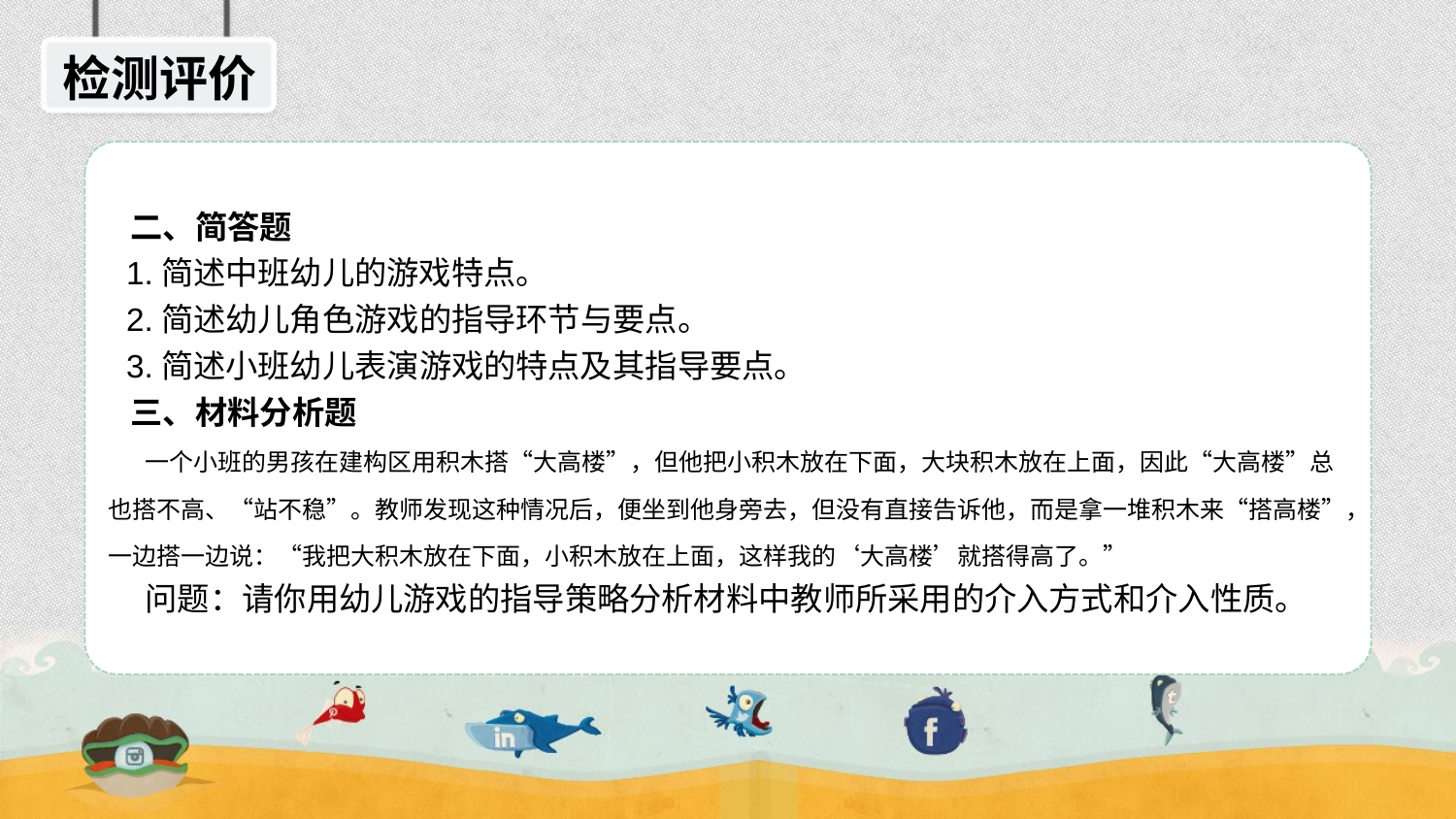

检测评价

  二、简答题
  1.简述中班幼儿的游戏特点。
  2.简述幼儿角色游戏的指导环节与要点。
  3.简述小班幼儿表演游戏的特点及其指导要点。
  三、材料分析题
    一个小班的男孩在建构区用积木搭“大高楼”，但他把小积木放在下面，大块积木放在上面，因此“大高楼”总也搭不高、“站不稳”。教师发现这种情况后，便坐到他身旁去，但没有直接告诉他，而是拿一堆积木来“搭高楼”，一边搭一边说：“我把大积木放在下面，小积木放在上面，这样我的‘大高楼’就搭得高了。”
    问题：请你用幼儿游戏的指导策略分析材料中教师所采用的介入方式和介入性质。